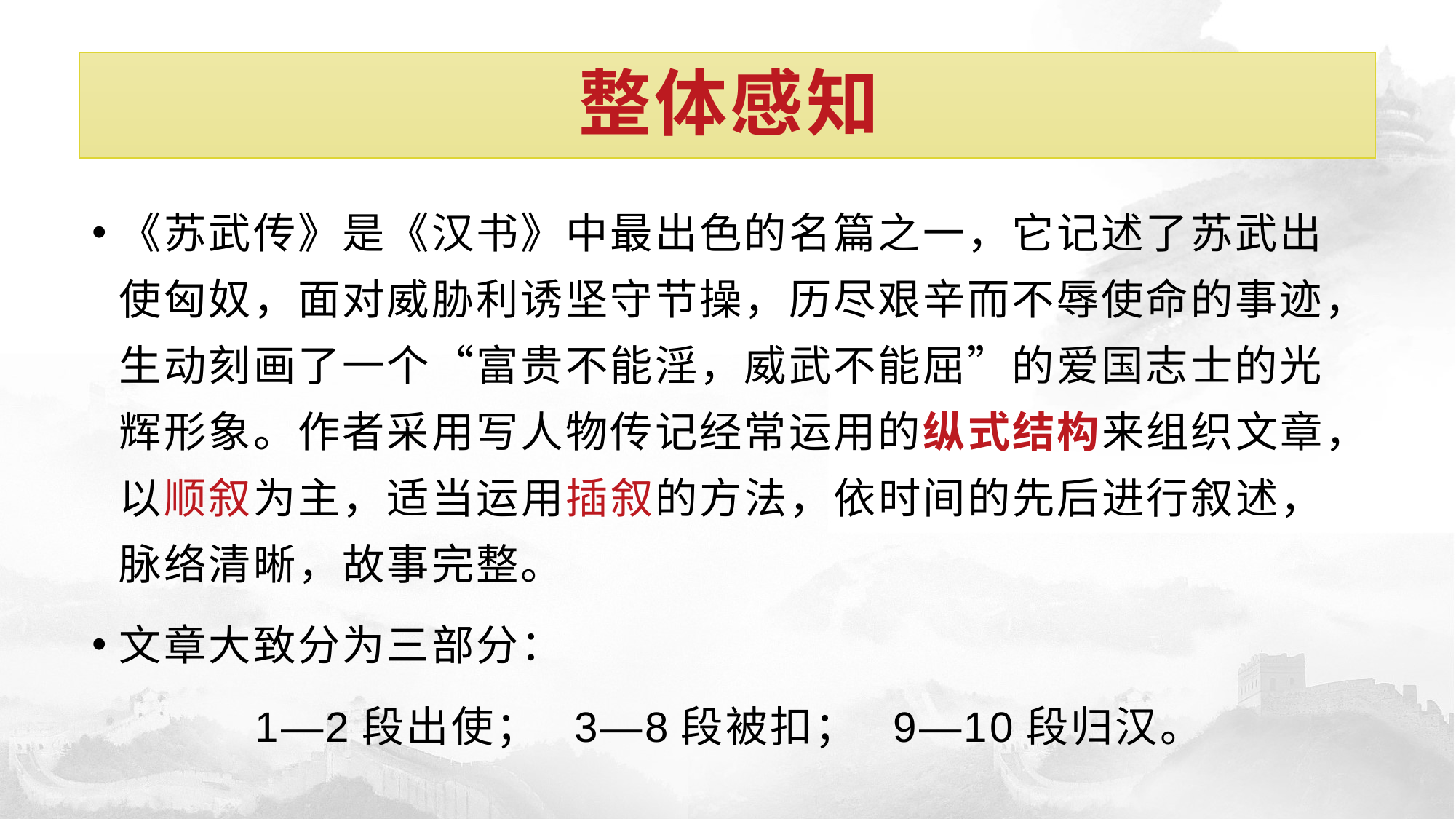

# 整体感知
《苏武传》是《汉书》中最出色的名篇之一，它记述了苏武出使匈奴，面对威胁利诱坚守节操，历尽艰辛而不辱使命的事迹，生动刻画了一个“富贵不能淫，威武不能屈”的爱国志士的光辉形象。作者采用写人物传记经常运用的纵式结构来组织文章，以顺叙为主，适当运用插叙的方法，依时间的先后进行叙述，脉络清晰，故事完整。
文章大致分为三部分：
1—2段出使；  3—8段被扣；  9—10段归汉。